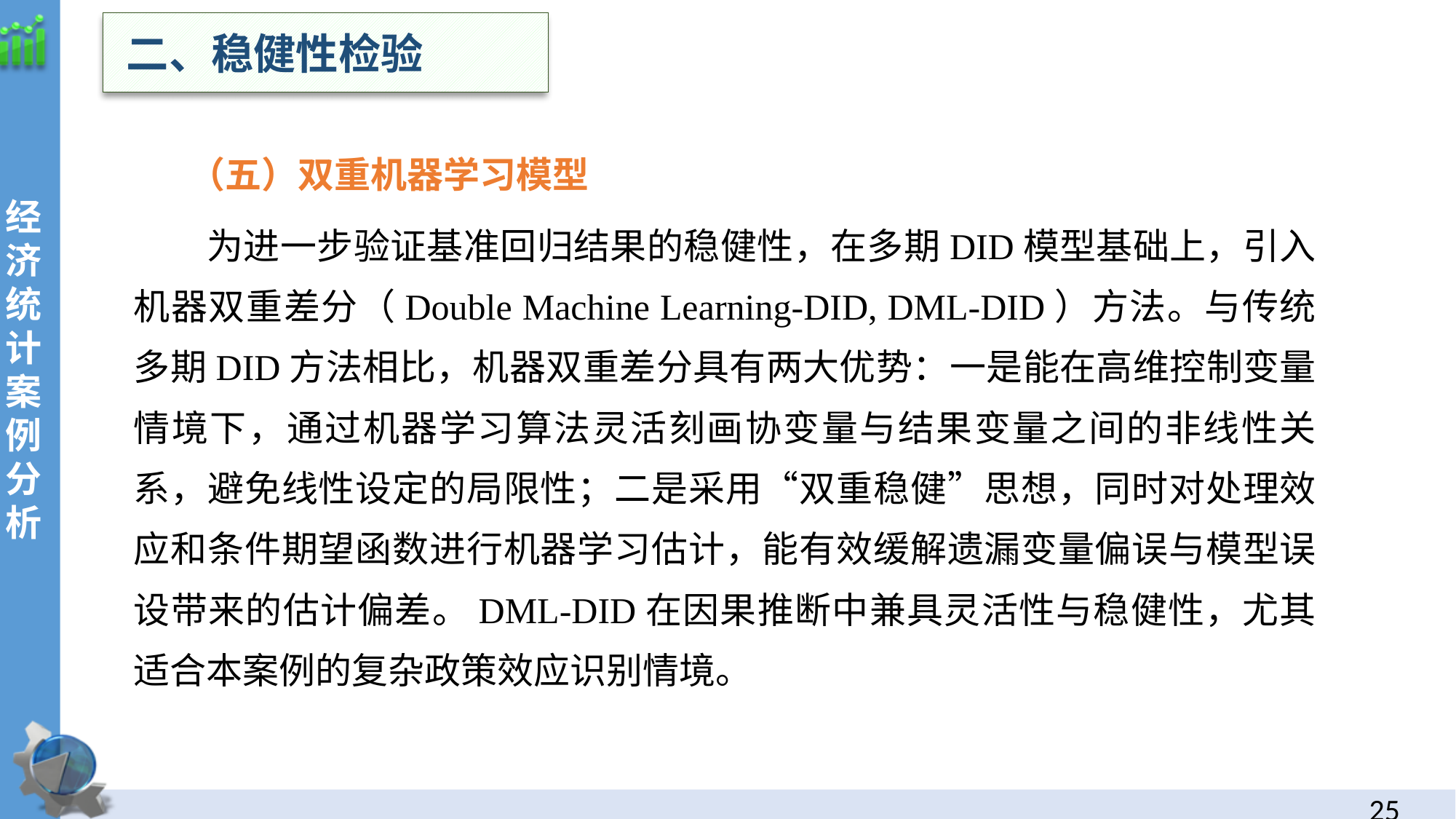

二、稳健性检验
经
济统计案例分析
  （五）双重机器学习模型
    为进一步验证基准回归结果的稳健性，在多期DID模型基础上，引入机器双重差分（Double Machine Learning-DID, DML-DID）方法。与传统多期DID方法相比，机器双重差分具有两大优势：一是能在高维控制变量情境下，通过机器学习算法灵活刻画协变量与结果变量之间的非线性关系，避免线性设定的局限性；二是采用“双重稳健”思想，同时对处理效应和条件期望函数进行机器学习估计，能有效缓解遗漏变量偏误与模型误设带来的估计偏差。DML-DID在因果推断中兼具灵活性与稳健性，尤其适合本案例的复杂政策效应识别情境。
25